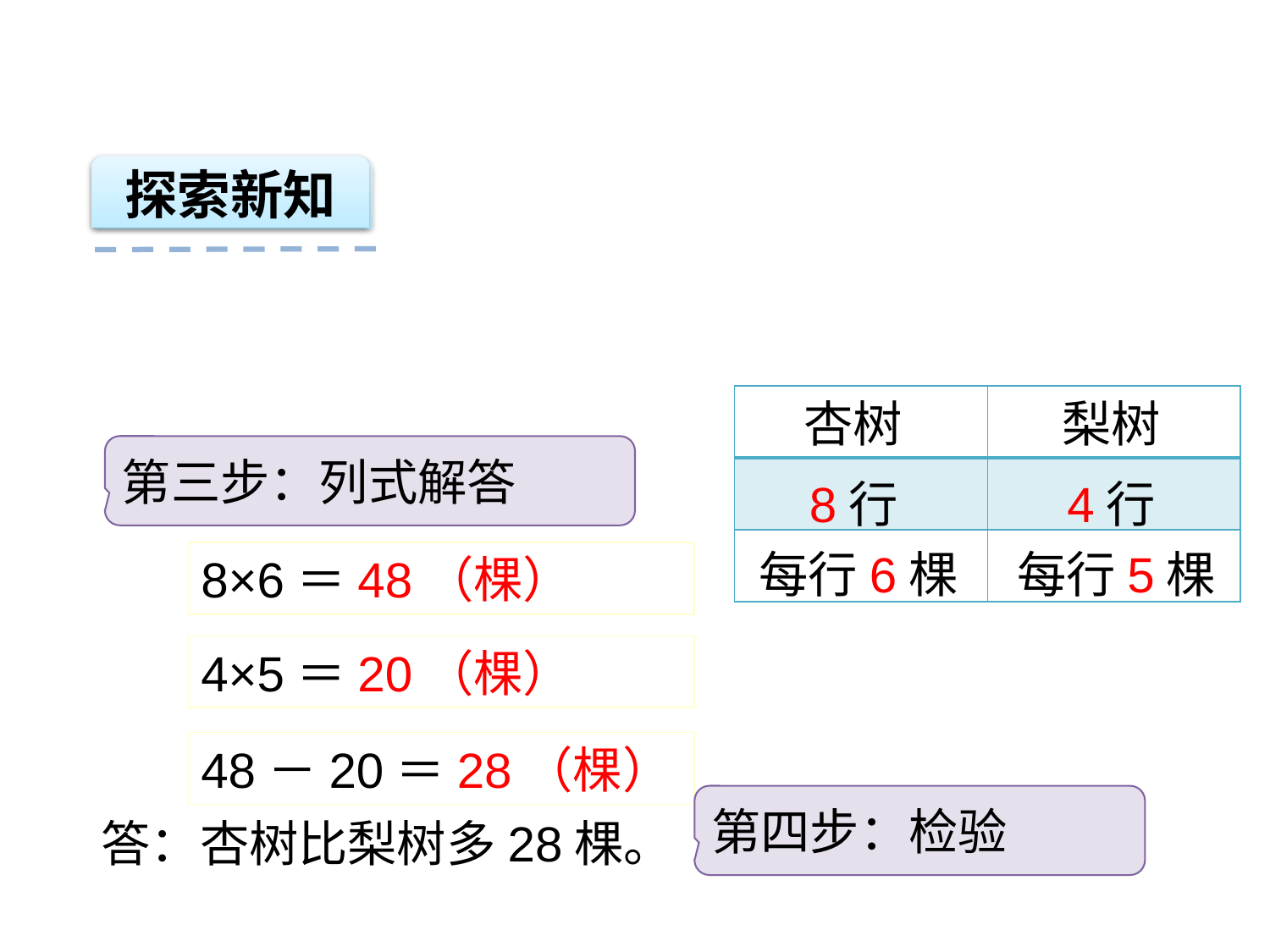

探索新知

|  |  |
| --- | --- |
|  |  |
|  |  |
杏树
梨树
8行
4行
每行6棵
每行5棵
第三步：列式解答
8×6＝48（棵）
4×5＝20（棵）
48－20＝28（棵）
第四步：检验
答：杏树比梨树多28棵。